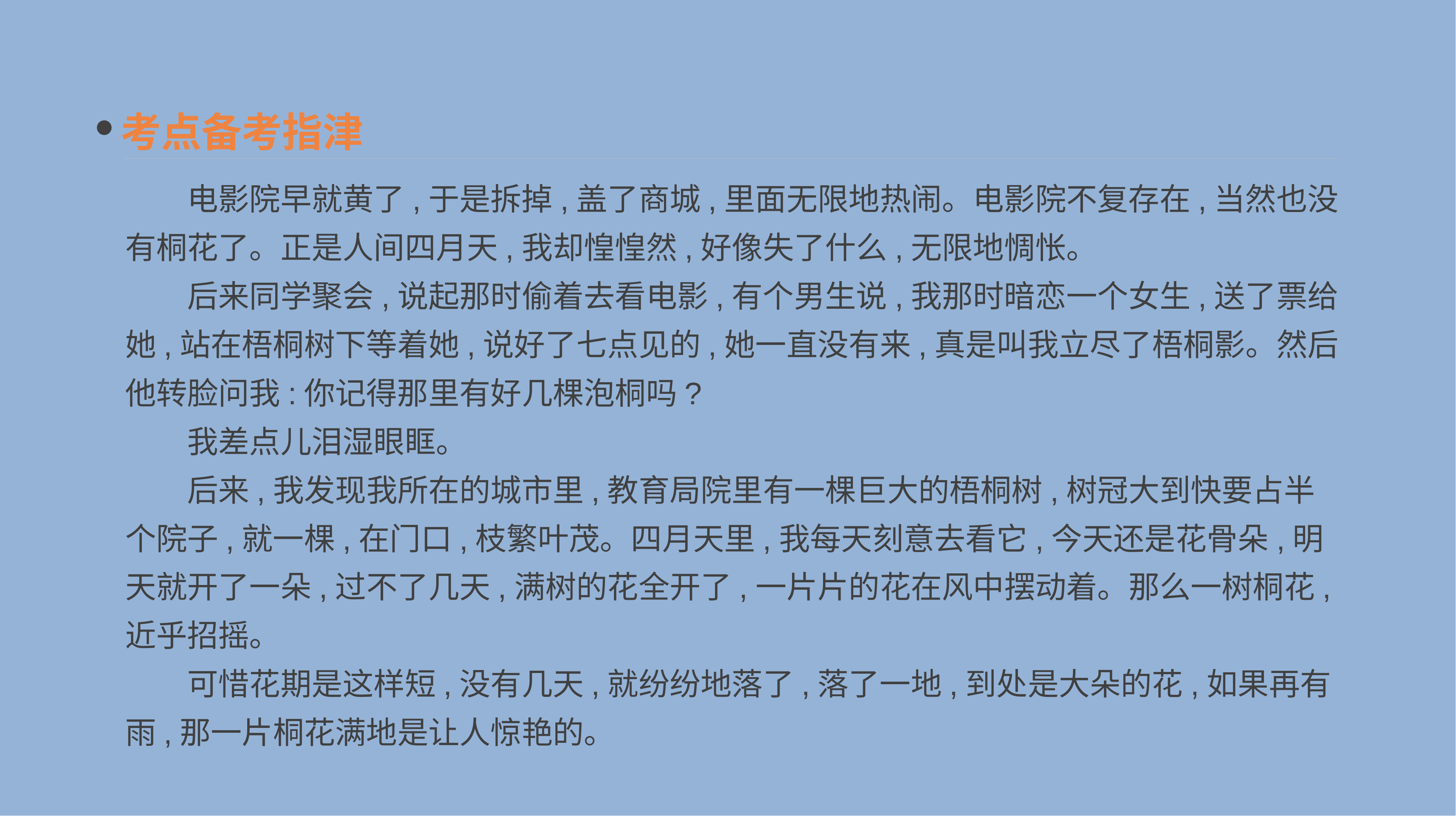

考点备考指津

　　电影院早就黄了,于是拆掉,盖了商城,里面无限地热闹。电影院不复存在,当然也没有桐花了。正是人间四月天,我却惶惶然,好像失了什么,无限地惆怅。
　　后来同学聚会,说起那时偷着去看电影,有个男生说,我那时暗恋一个女生,送了票给她,站在梧桐树下等着她,说好了七点见的,她一直没有来,真是叫我立尽了梧桐影。然后他转脸问我:你记得那里有好几棵泡桐吗?
　　我差点儿泪湿眼眶。
　　后来,我发现我所在的城市里,教育局院里有一棵巨大的梧桐树,树冠大到快要占半个院子,就一棵,在门口,枝繁叶茂。四月天里,我每天刻意去看它,今天还是花骨朵,明天就开了一朵,过不了几天,满树的花全开了,一片片的花在风中摆动着。那么一树桐花,近乎招摇。
　　可惜花期是这样短,没有几天,就纷纷地落了,落了一地,到处是大朵的花,如果再有雨,那一片桐花满地是让人惊艳的。